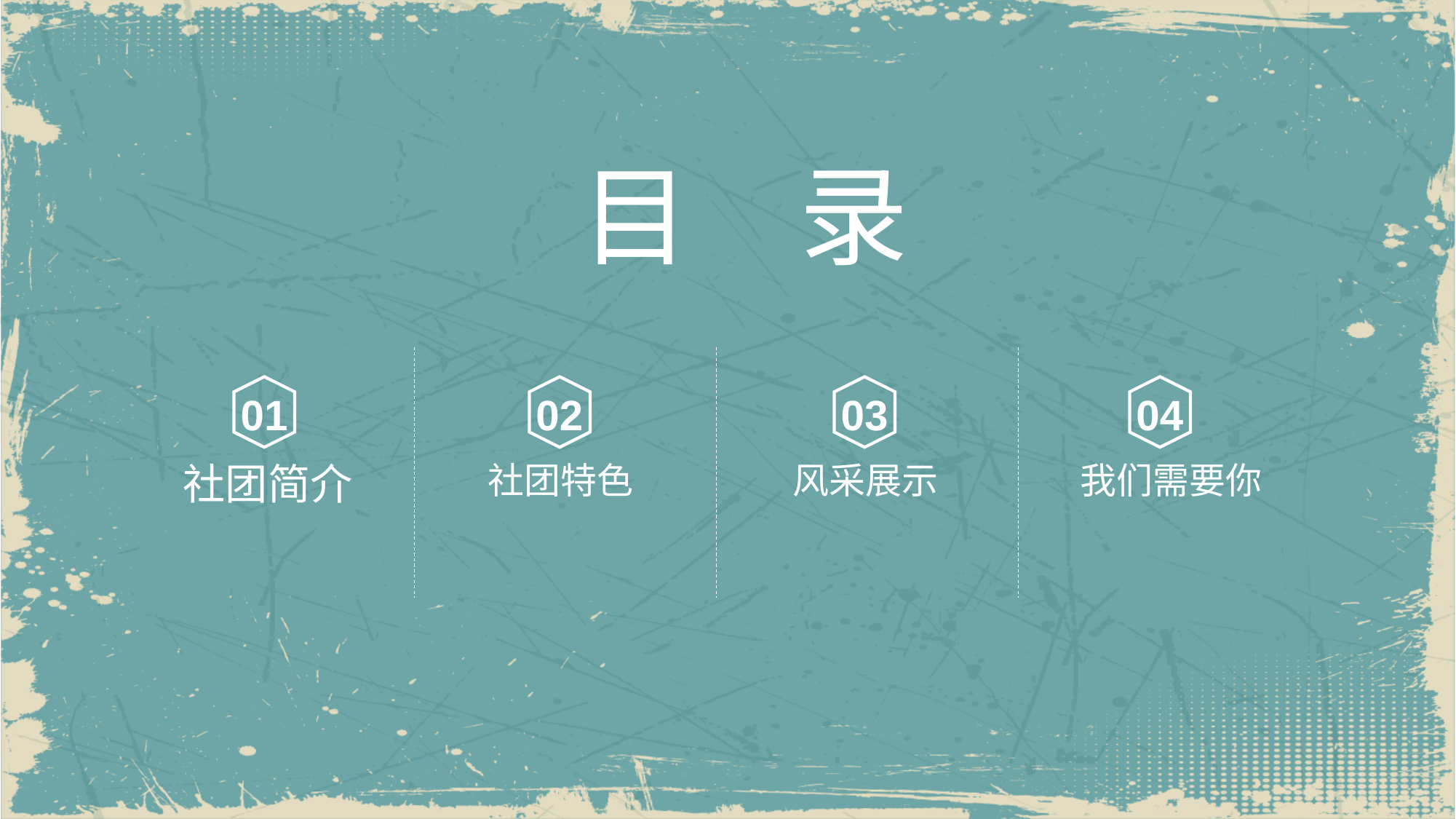

目  录

01

02

03

04
我们需要你
风采展示
社团简介
社团特色